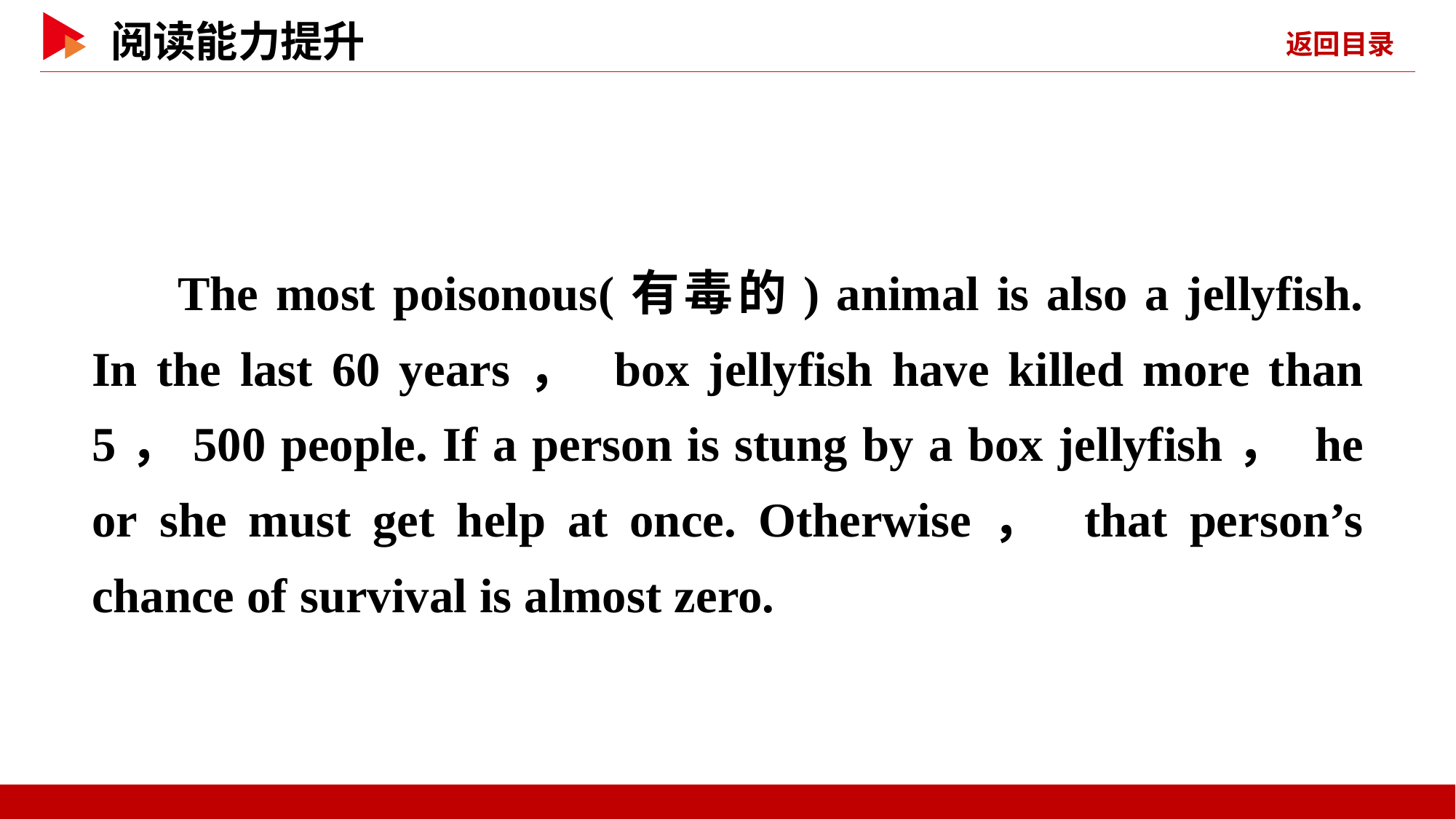

The most poisonous(有毒的) animal is also a jellyfish. In the last 60 years， box jellyfish have killed more than 5，500 people. If a person is stung by a box jellyfish， he or she must get help at once. Otherwise， that person’s chance of survival is almost zero.